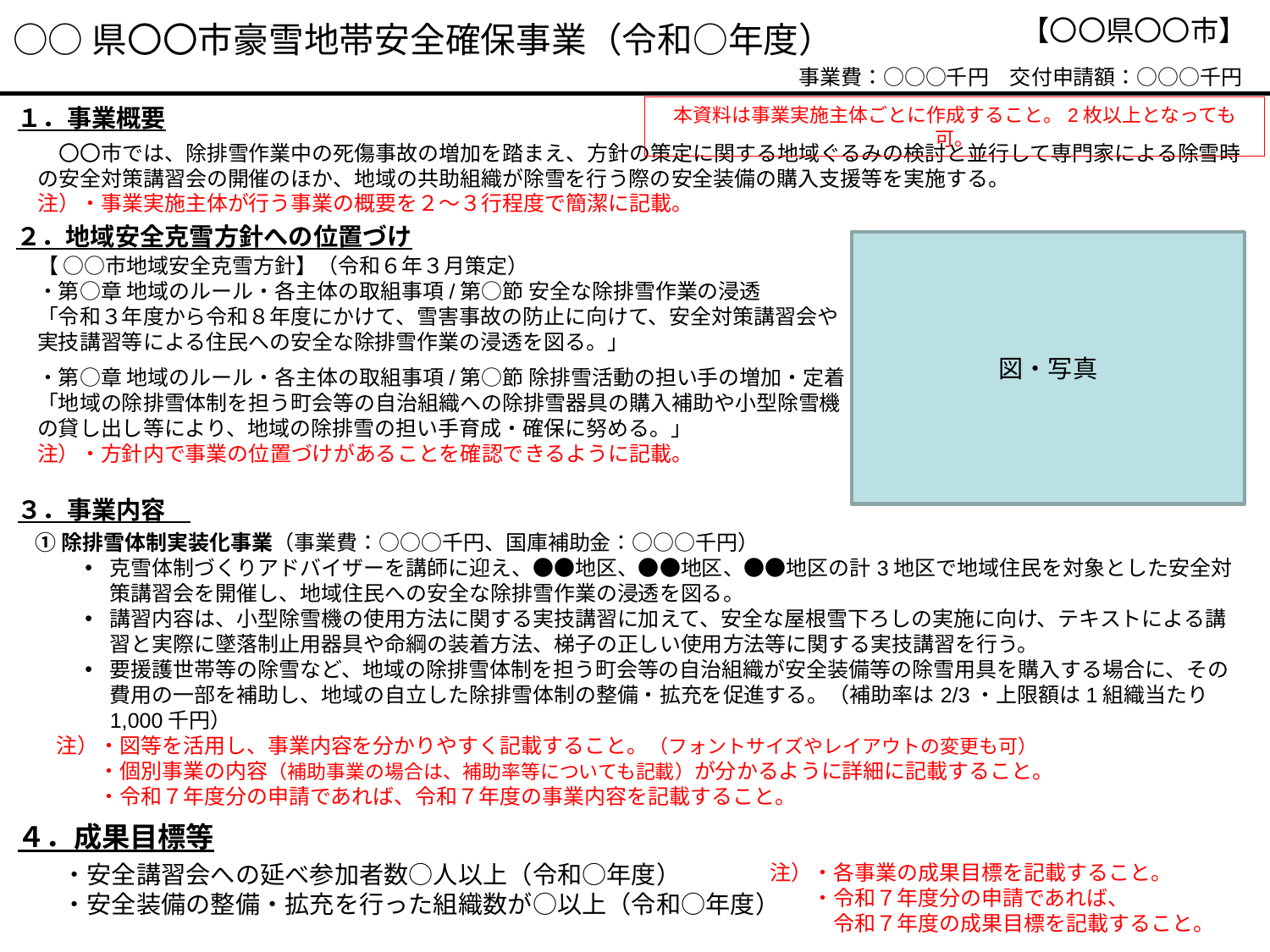

【〇〇県〇〇市】
# ○○県〇〇市豪雪地帯安全確保事業（令和○年度）
県が事業計画を取りまとめる場合は、〇〇県豪雪地帯安全確保事業（令和〇年度）と記載。
事業費：○○○千円　交付申請額：○○○千円
１．事業概要
本資料は事業実施主体ごとに作成すること。2枚以上となっても可。
　〇〇市では、除排雪作業中の死傷事故の増加を踏まえ、方針の策定に関する地域ぐるみの検討と並行して専門家による除雪時の安全対策講習会の開催のほか、地域の共助組織が除雪を行う際の安全装備の購入支援等を実施する。
注）・事業実施主体が行う事業の概要を２～３行程度で簡潔に記載。
２．地域安全克雪方針への位置づけ
図・写真
【 ○○市地域安全克雪方針】（令和６年３月策定）
・第○章 地域のルール・各主体の取組事項/第○節 安全な除排雪作業の浸透
「令和３年度から令和８年度にかけて、雪害事故の防止に向けて、安全対策講習会や実技講習等による住民への安全な除排雪作業の浸透を図る。」
・第○章 地域のルール・各主体の取組事項/第○節 除排雪活動の担い手の増加・定着
「地域の除排雪体制を担う町会等の自治組織への除排雪器具の購入補助や小型除雪機の貸し出し等により、地域の除排雪の担い手育成・確保に努める。」
注）・方針内で事業の位置づけがあることを確認できるように記載。

３．事業内容
①除排雪体制実装化事業（事業費：○○○千円、国庫補助金：○○○千円）
克雪体制づくりアドバイザーを講師に迎え、●●地区、●●地区、●●地区の計3地区で地域住民を対象とした安全対策講習会を開催し、地域住民への安全な除排雪作業の浸透を図る。
講習内容は、小型除雪機の使用方法に関する実技講習に加えて、安全な屋根雪下ろしの実施に向け、テキストによる講習と実際に墜落制止用器具や命綱の装着方法、梯子の正しい使用方法等に関する実技講習を行う。
要援護世帯等の除雪など、地域の除排雪体制を担う町会等の自治組織が安全装備等の除雪用具を購入する場合に、その費用の一部を補助し、地域の自立した除排雪体制の整備・拡充を促進する。（補助率は2/3・上限額は1組織当たり1,000千円）
　注）・図等を活用し、事業内容を分かりやすく記載すること。（フォントサイズやレイアウトの変更も可）
　　　・個別事業の内容（補助事業の場合は、補助率等についても記載）が分かるように詳細に記載すること。
　　　・令和７年度分の申請であれば、令和７年度の事業内容を記載すること。

安全克雪事業の個別事業名を適宜設定し、各事業の概要を記載してください。
４．成果目標等
　・安全講習会への延べ参加者数○人以上（令和○年度）
　・安全装備の整備・拡充を行った組織数が○以上（令和○年度）
注）・各事業の成果目標を記載すること。
　　・令和７年度分の申請であれば、
　　　令和７年度の成果目標を記載すること。